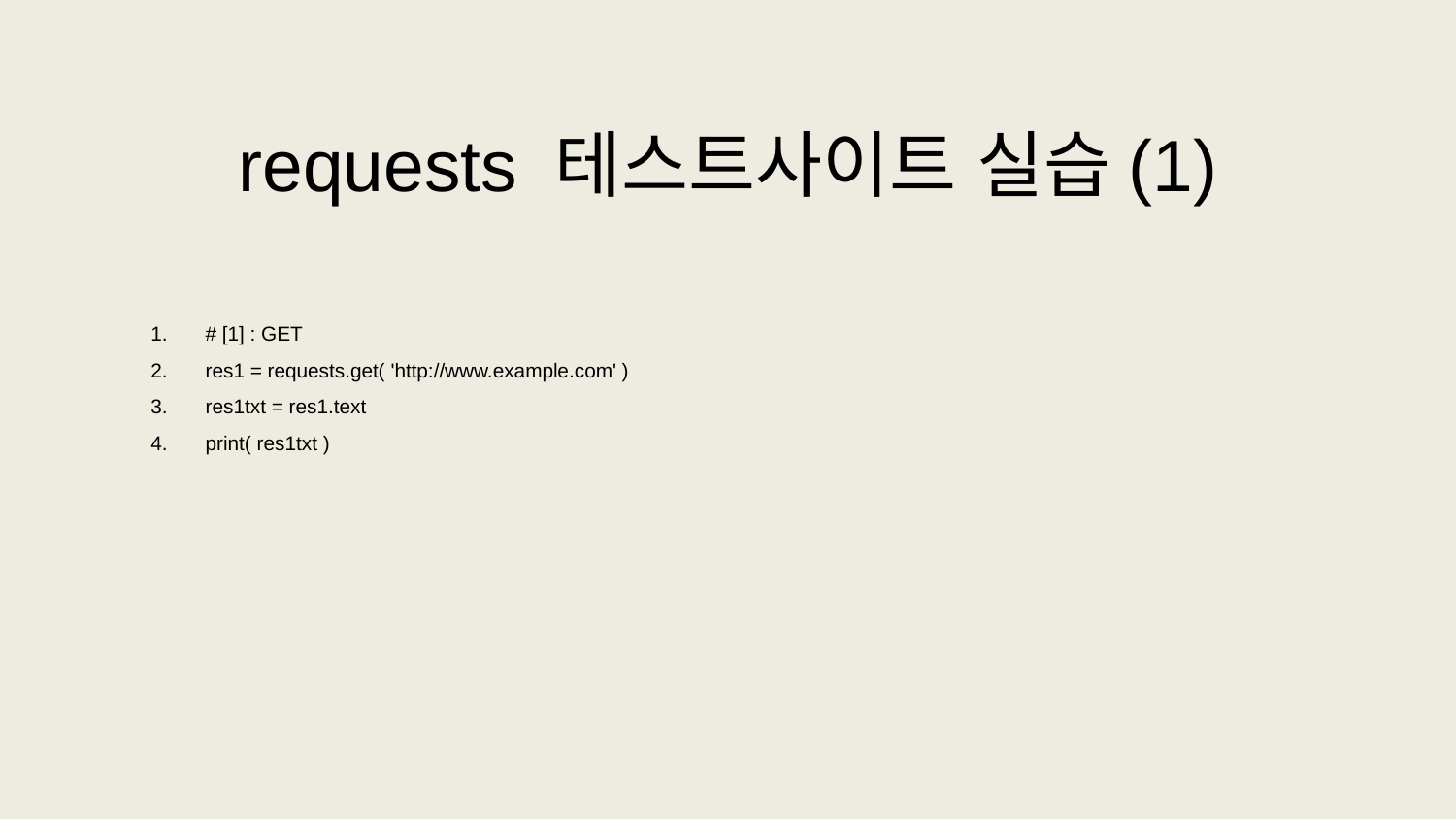

requests 테스트사이트 실습(1)
# [1] : GET
res1 = requests.get( 'http://www.example.com' )
res1txt = res1.text
print( res1txt )